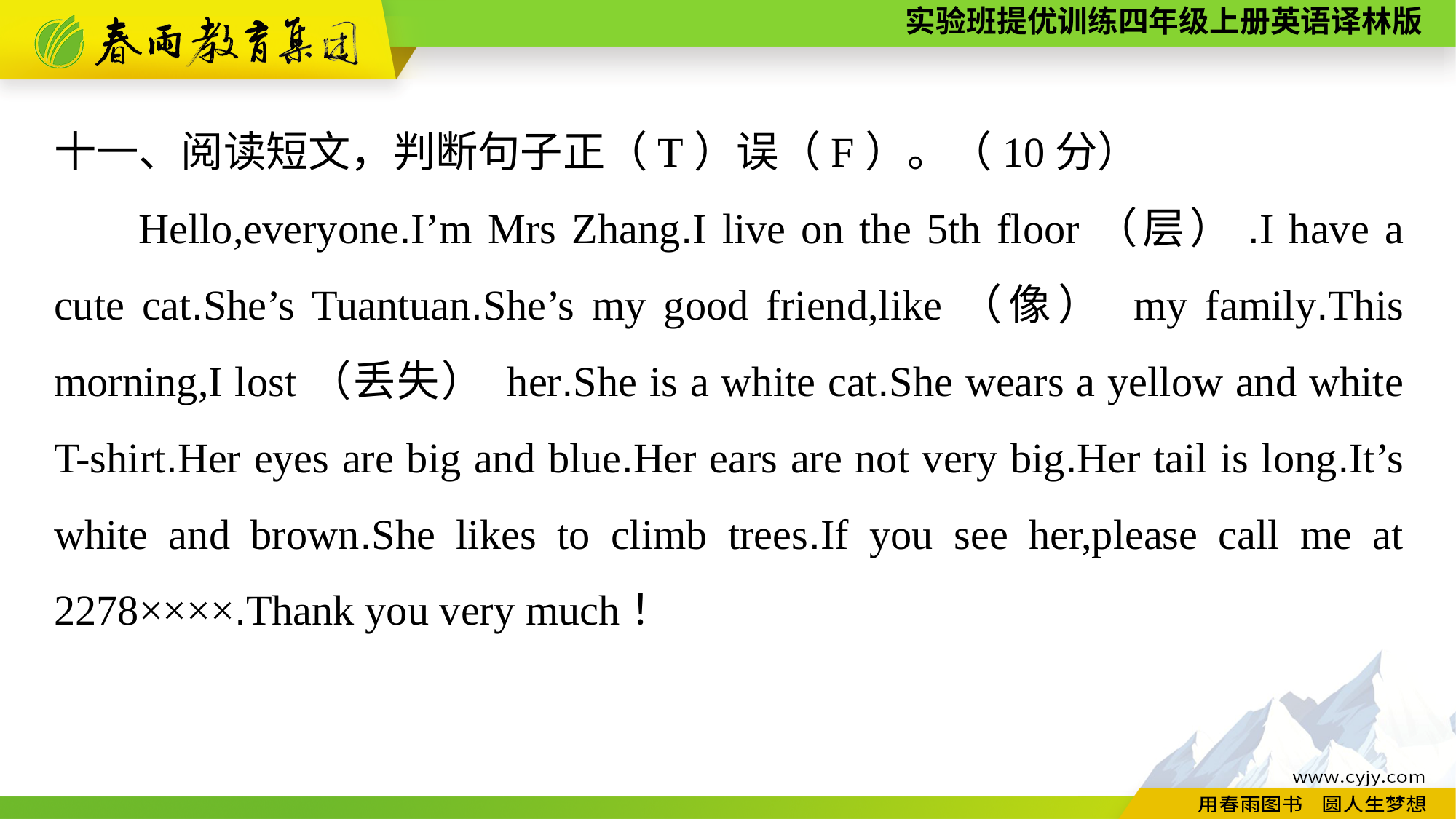

十一、阅读短文，判断句子正（T）误（F）。（10分）
Hello,everyone.I’m Mrs Zhang.I live on the 5th floor（层）.I have a cute cat.She’s Tuantuan.She’s my good friend,like（像） my family.This morning,I lost（丢失） her.She is a white cat.She wears a yellow and white T-shirt.Her eyes are big and blue.Her ears are not very big.Her tail is long.It’s white and brown.She likes to climb trees.If you see her,please call me at 2278××××.Thank you very much！